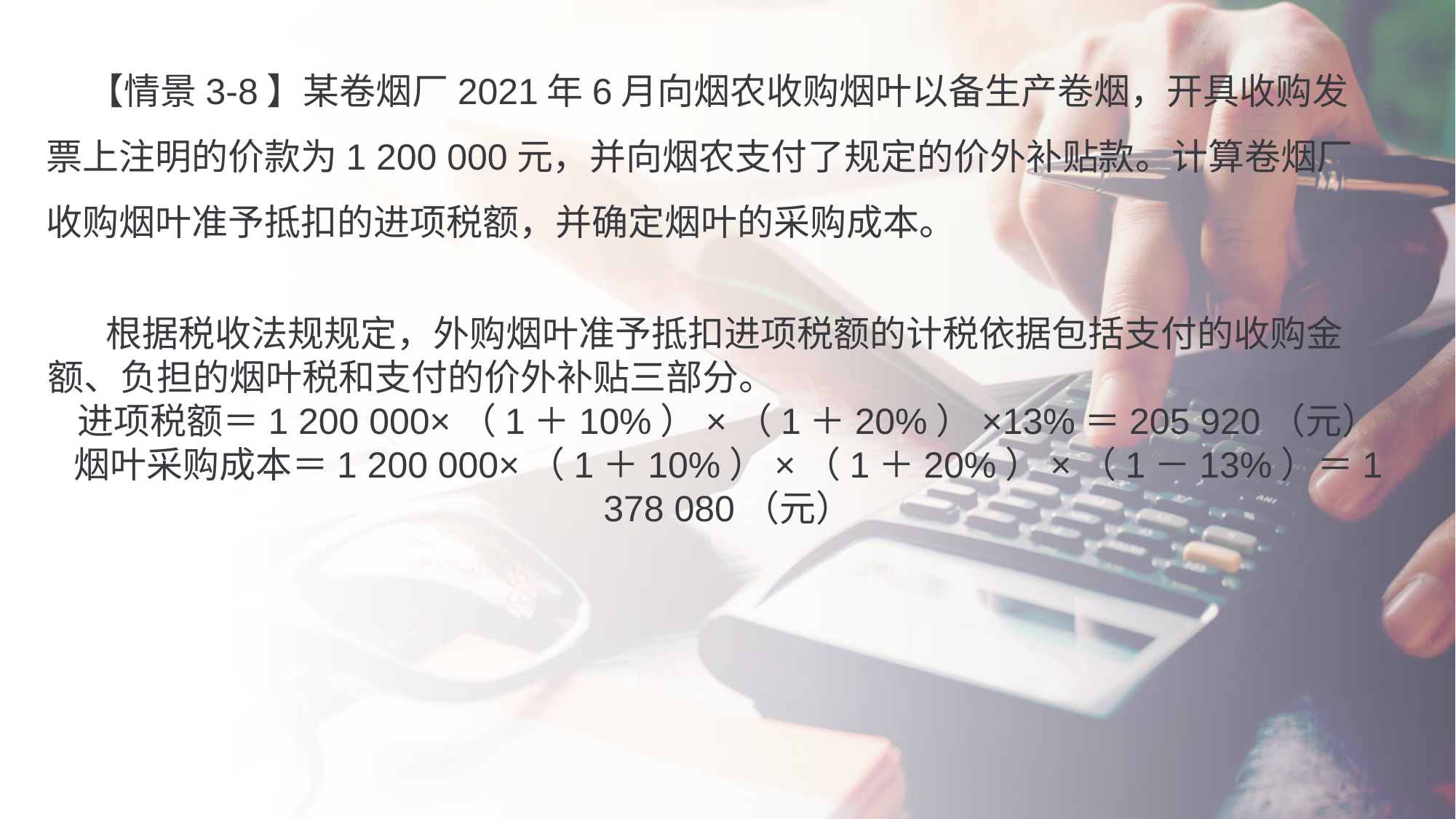

【情景3-8】某卷烟厂2021年6月向烟农收购烟叶以备生产卷烟，开具收购发票上注明的价款为1 200 000元，并向烟农支付了规定的价外补贴款。计算卷烟厂收购烟叶准予抵扣的进项税额，并确定烟叶的采购成本。
      根据税收法规规定，外购烟叶准予抵扣进项税额的计税依据包括支付的收购金额、负担的烟叶税和支付的价外补贴三部分。
进项税额＝1 200 000×（1＋10%）×（1＋20%）×13%＝205 920（元）
烟叶采购成本＝1 200 000×（1＋10%）×（1＋20%）×（1－13%）＝1 378 080（元）